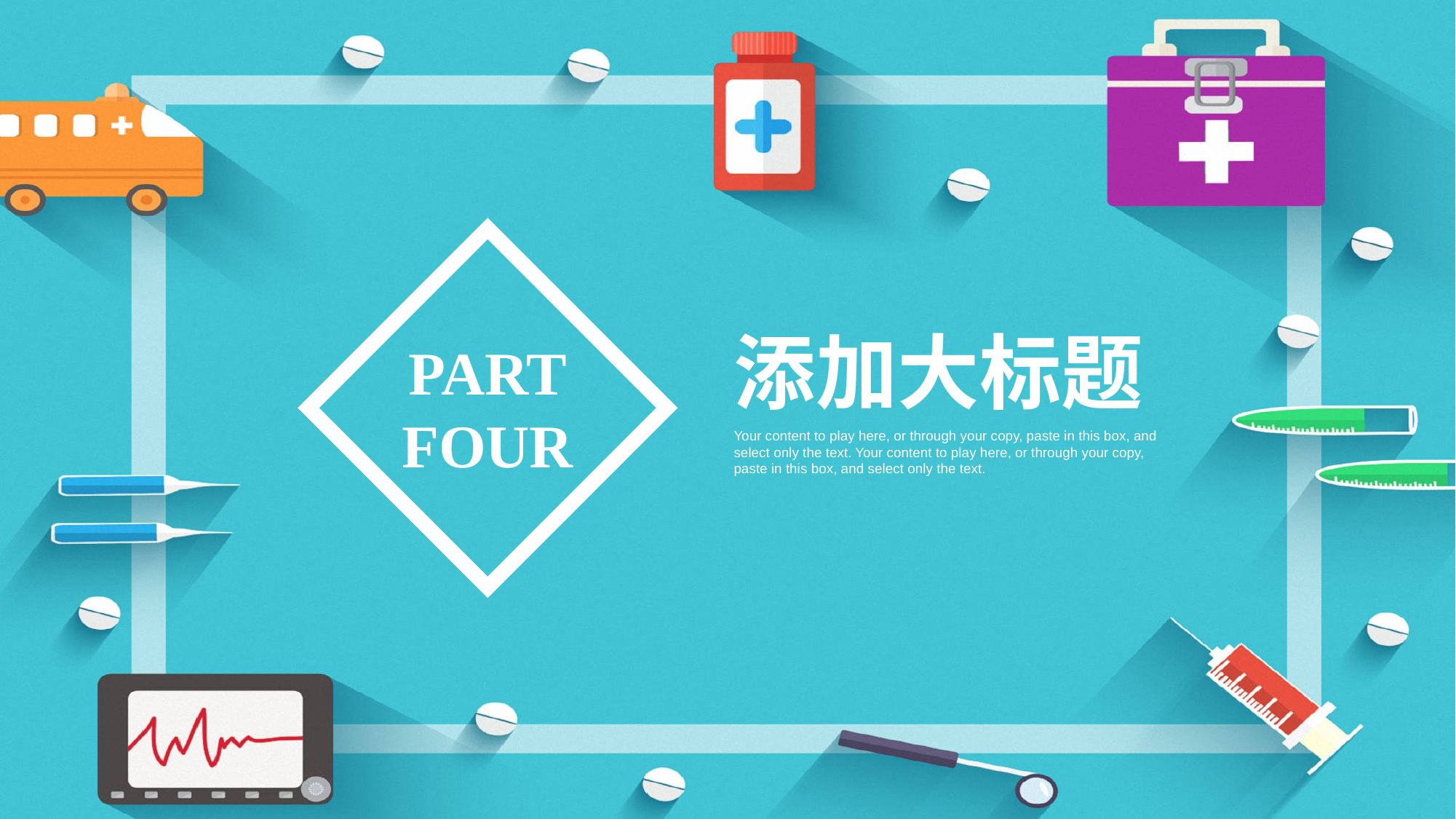

添加大标题
PART
FOUR
Your content to play here, or through your copy, paste in this box, and select only the text. Your content to play here, or through your copy, paste in this box, and select only the text.